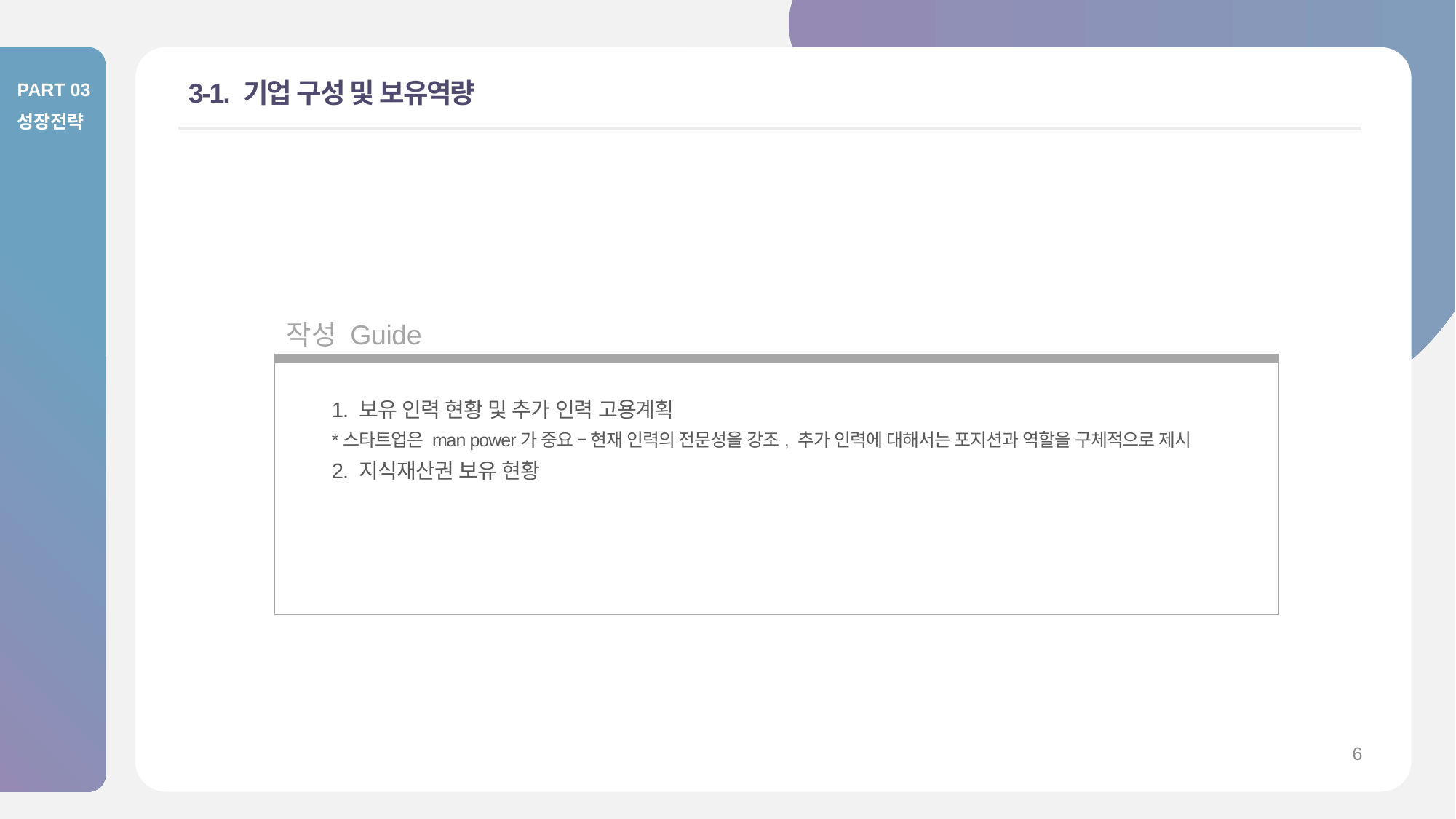

PART 03
성장전략
# 3-1. 기업 구성 및 보유역량

작성 Guide

1. 보유 인력 현황 및 추가 인력 고용계획
*스타트업은 man power가 중요 – 현재 인력의 전문성을 강조, 추가 인력에 대해서는 포지션과 역할을 구체적으로 제시
2. 지식재산권 보유 현황

6